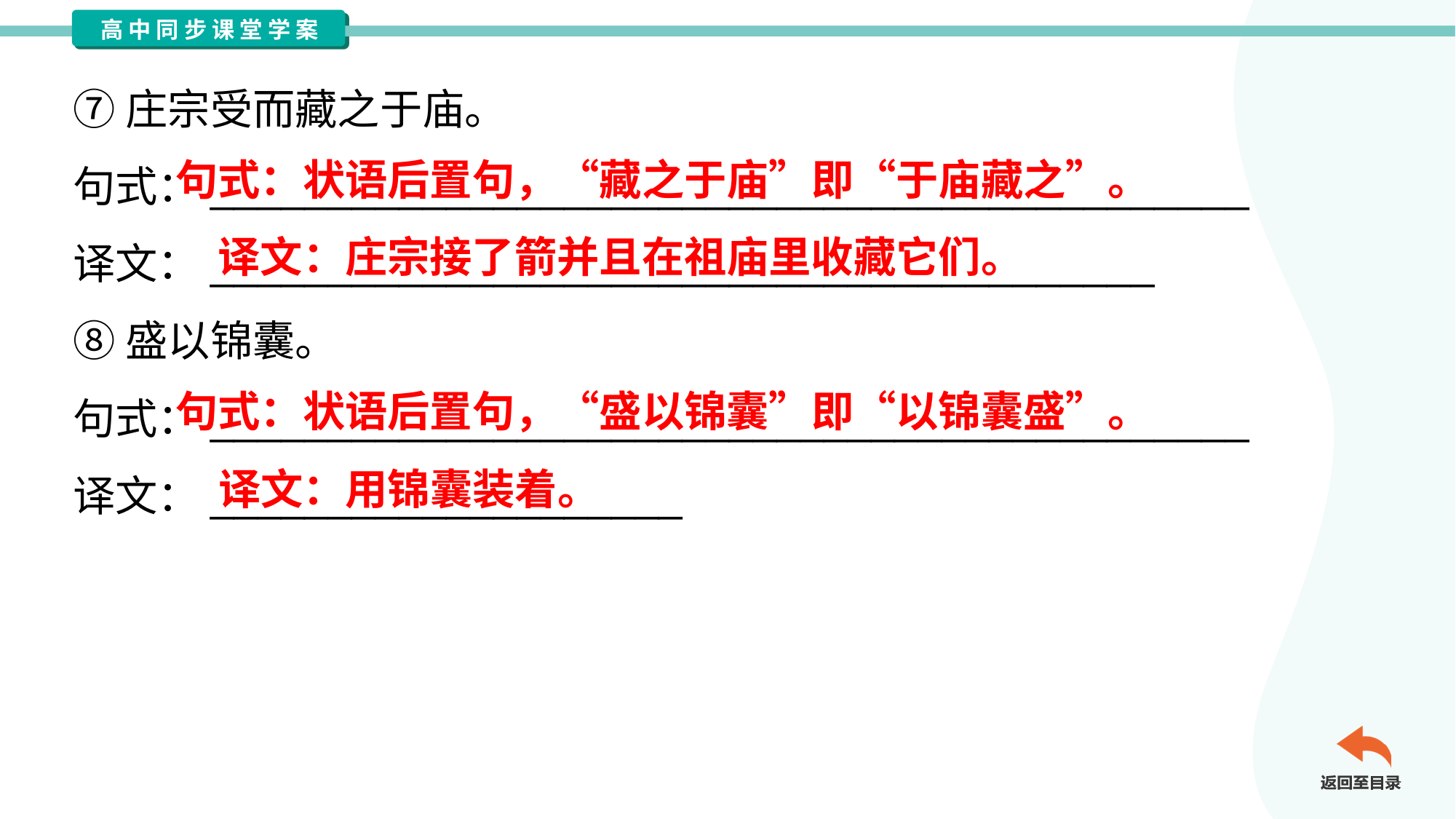

⑦庄宗受而藏之于庙。
句式：____________________________________________
译文：________________________________________
⑧盛以锦囊。
句式：____________________________________________
译文：____________________
句式：状语后置句，“藏之于庙”即“于庙藏之”。
译文：庄宗接了箭并且在祖庙里收藏它们。
句式：状语后置句，“盛以锦囊”即“以锦囊盛”。
译文：用锦囊装着。